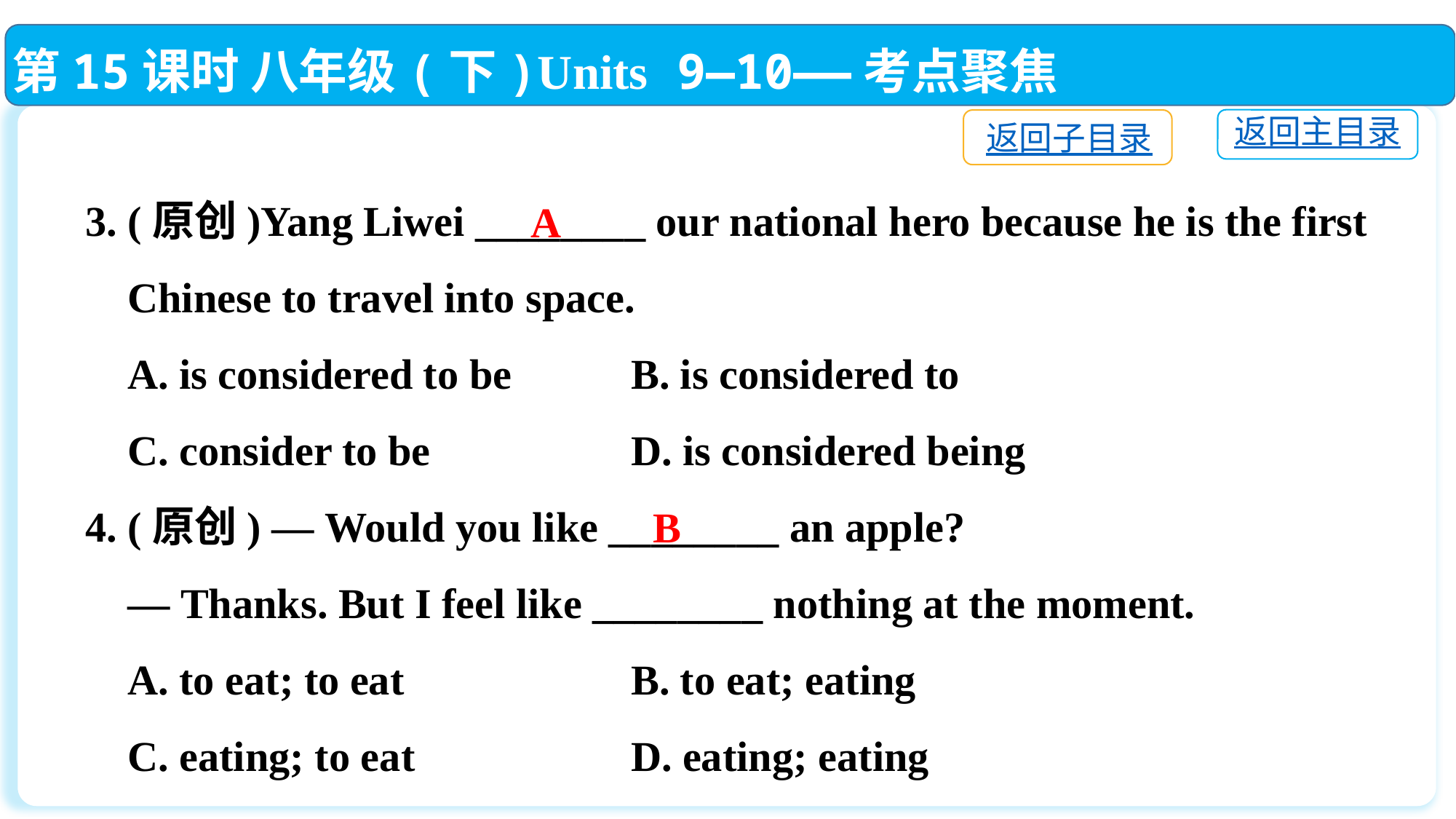

第15课时 八年级(下)Units 9—10——考点聚焦

返回主目录

返回子目录
3. (原创)Yang Liwei ________ our national hero because he is the first
    Chinese to travel into space.
    A. is considered to be		B. is considered to
    C. consider to be		D. is considered being
4. (原创) — Would you like ________ an apple?
    — Thanks. But I feel like ________ nothing at the moment.
    A. to eat; to eat			B. to eat; eating
    C. eating; to eat		D. eating; eating
A
B